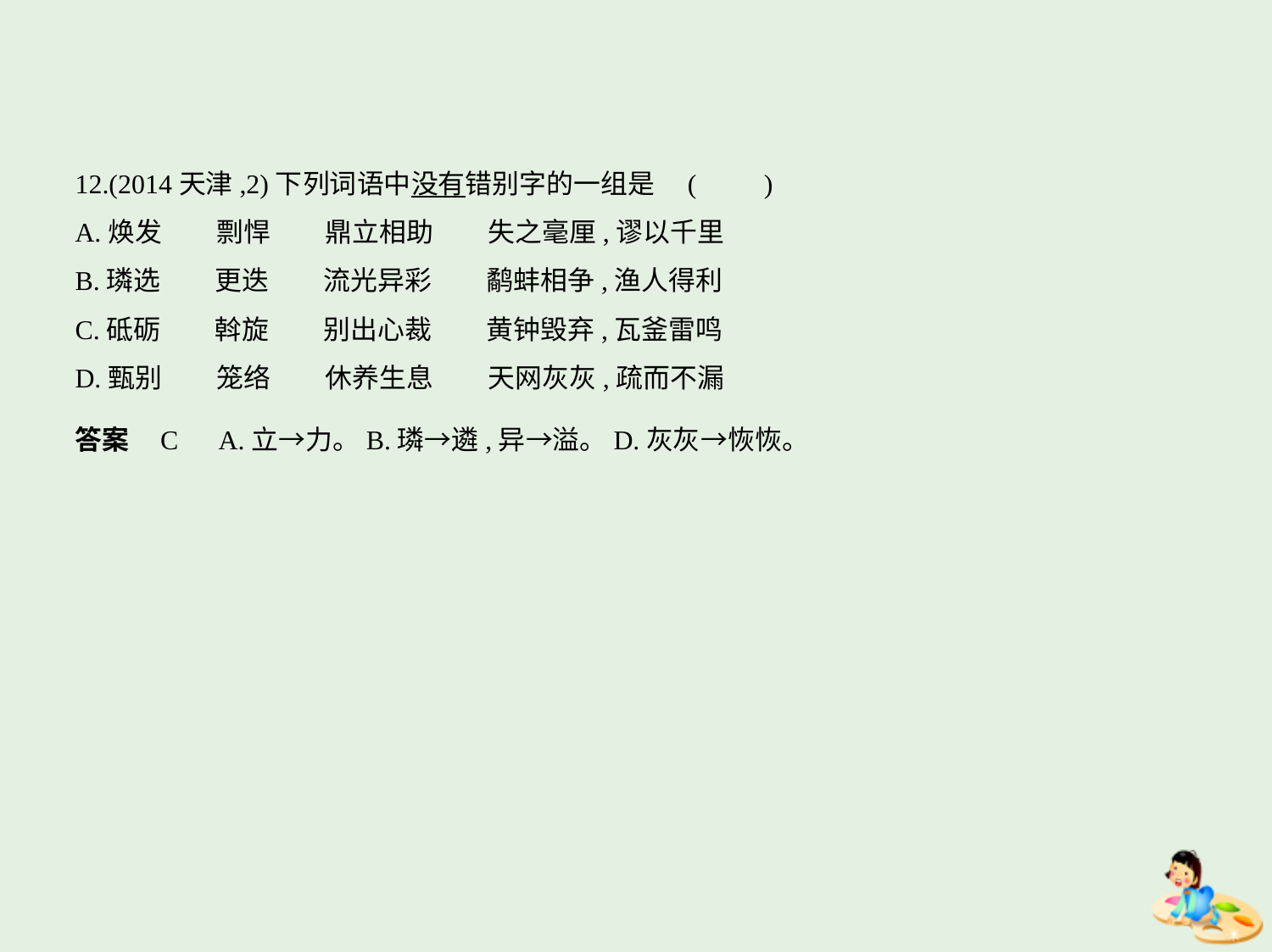

12.(2014天津,2)下列词语中没有错别字的一组是 (　　)
A.焕发　　剽悍　　鼎立相助　　失之毫厘,谬以千里
B.璘选　　更迭　　流光异彩　　鹬蚌相争,渔人得利
C.砥砺　　斡旋　　别出心裁　　黄钟毁弃,瓦釜雷鸣
D.甄别　　笼络　　休养生息　　天网灰灰,疏而不漏
答案    C　A.立→力。B.璘→遴,异→溢。D.灰灰→恢恢。